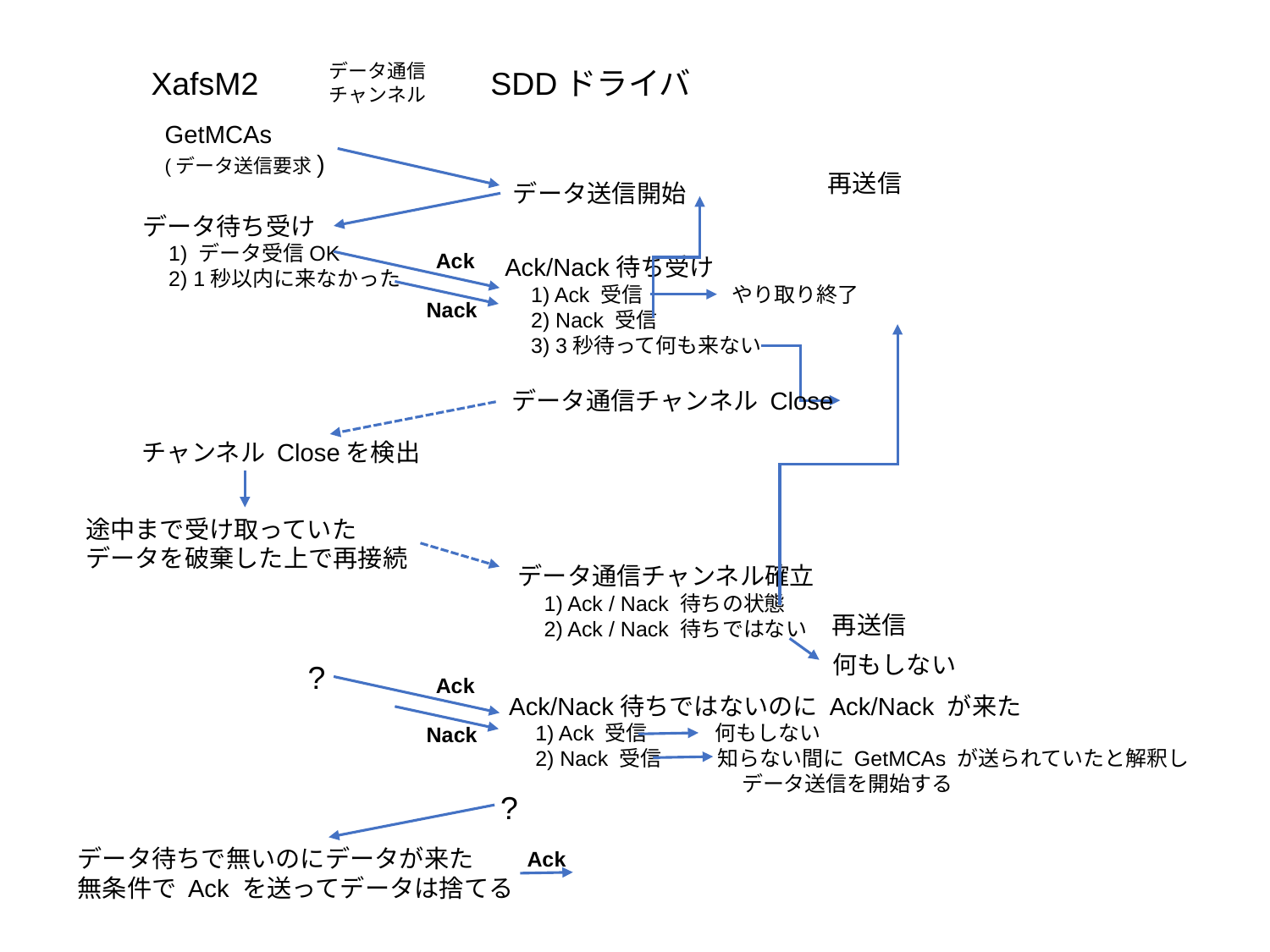

データ通信
チャンネル
XafsM2
SDDドライバ
GetMCAs
(データ送信要求)
再送信
データ送信開始
データ待ち受け
　1) データ受信OK
　2) 1秒以内に来なかった
Ack
Ack/Nack待ち受け
　1) Ack 受信　　　　 やり取り終了
　2) Nack 受信
　3) 3秒待って何も来ない
Nack
データ通信チャンネル Close
チャンネル Closeを検出
途中まで受け取っていた
データを破棄した上で再接続
データ通信チャンネル確立
　1) Ack / Nack 待ちの状態
　2) Ack / Nack 待ちではない
再送信
何もしない
?
Ack
Ack/Nack待ちではないのに Ack/Nack が来た
　1) Ack 受信　　　 何もしない
　2) Nack 受信            知らない間に GetMCAs が送られていたと解釈し
　　　　　　　　　　　データ送信を開始する
Nack
?
データ待ちで無いのにデータが来た
無条件で Ack を送ってデータは捨てる
Ack